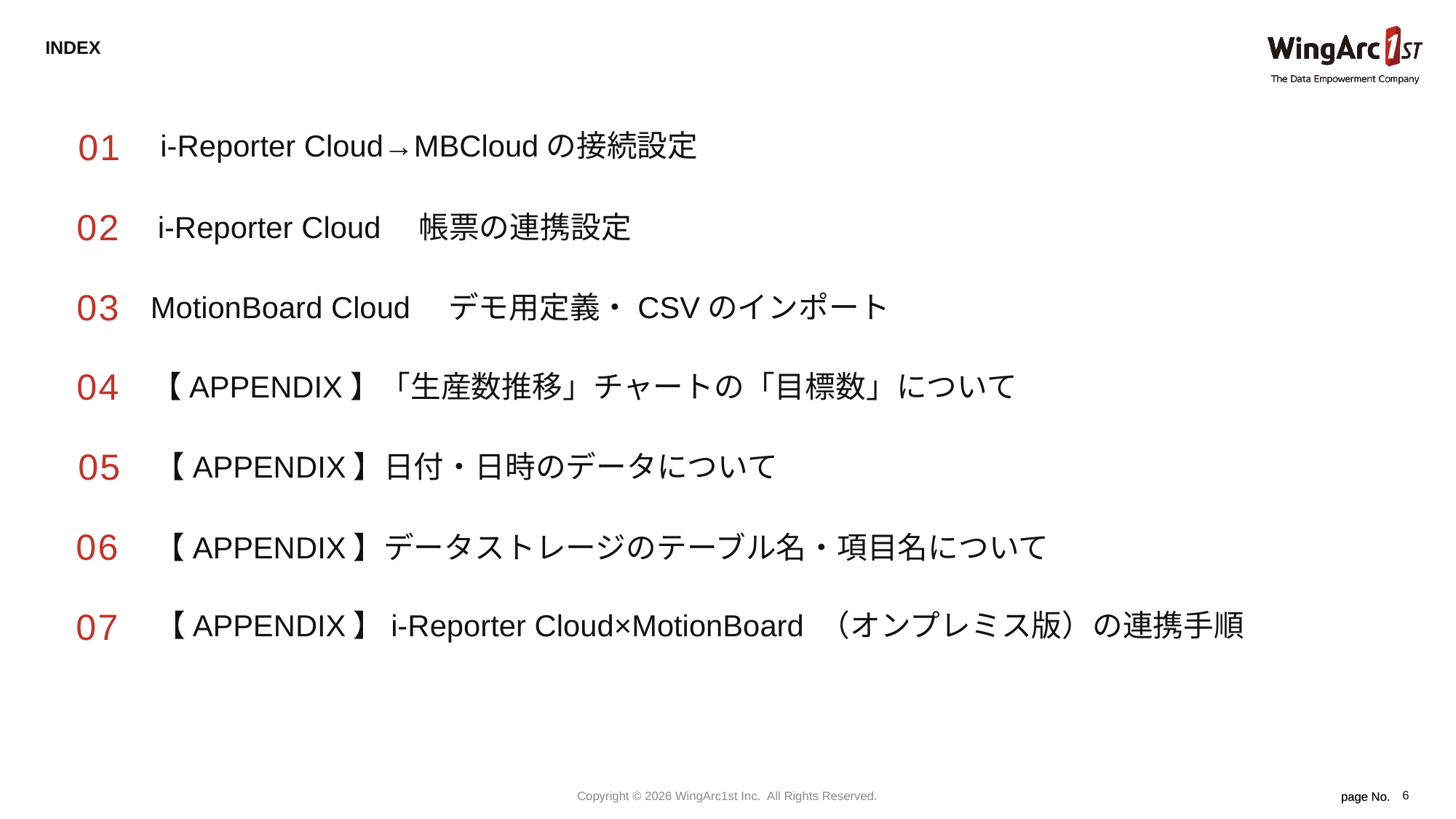

INDEX
01
i-Reporter Cloud→MBCloudの接続設定
02
i-Reporter Cloud　帳票の連携設定
03
MotionBoard Cloud　デモ用定義・CSVのインポート
04
【APPENDIX】「生産数推移」チャートの「目標数」について
05
【APPENDIX】日付・日時のデータについて
06
【APPENDIX】データストレージのテーブル名・項目名について
07
【APPENDIX】i-Reporter Cloud×MotionBoard （オンプレミス版）の連携手順
6
Copyright © 2026 WingArc1st Inc.  All Rights Reserved.